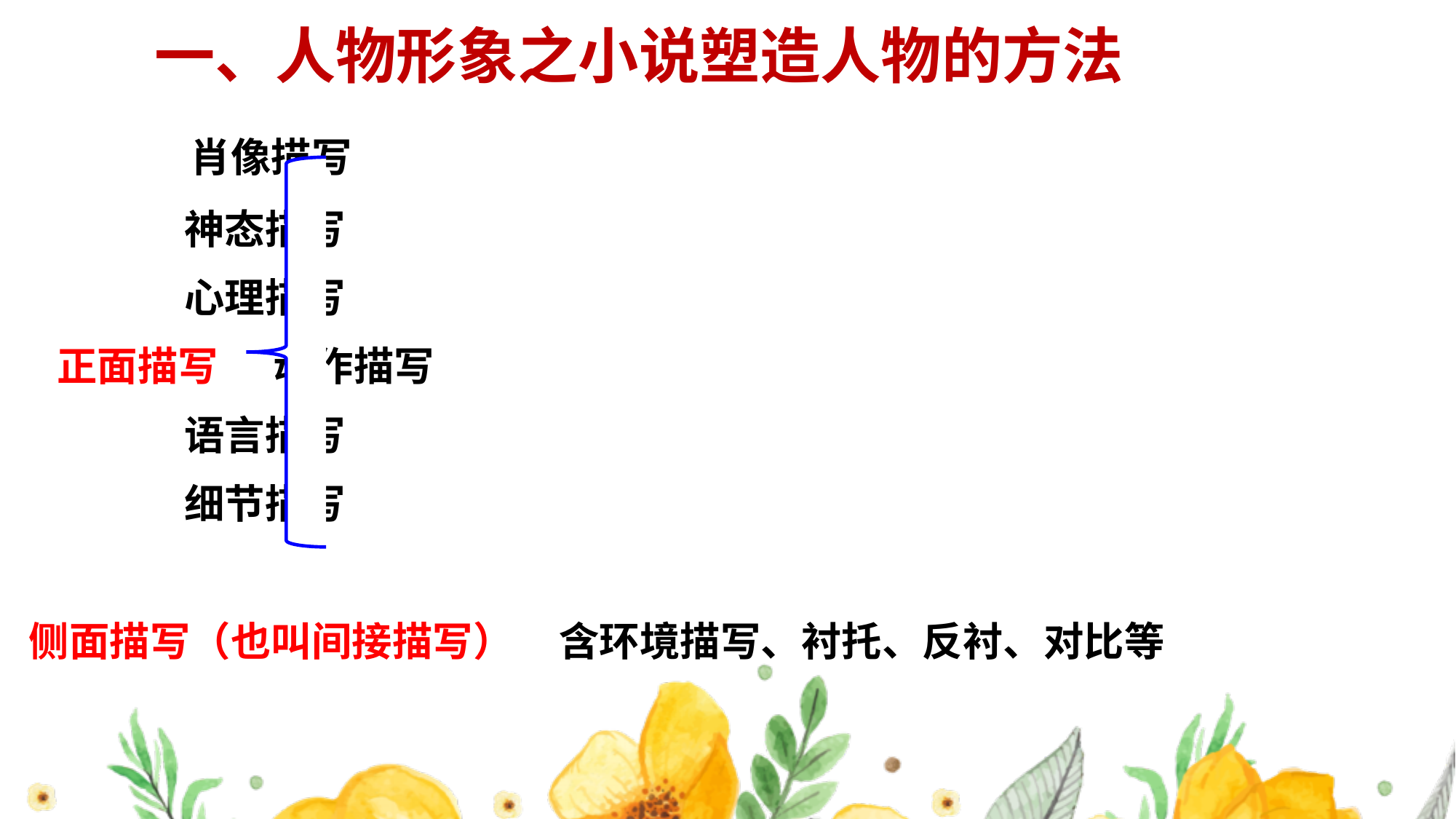

一、人物形象之小说塑造人物的方法
            肖像描写
                神态描写
                心理描写
  正面描写      动作描写
                语言描写
                细节描写

侧面描写（也叫间接描写）     含环境描写、衬托、反衬、对比等
#